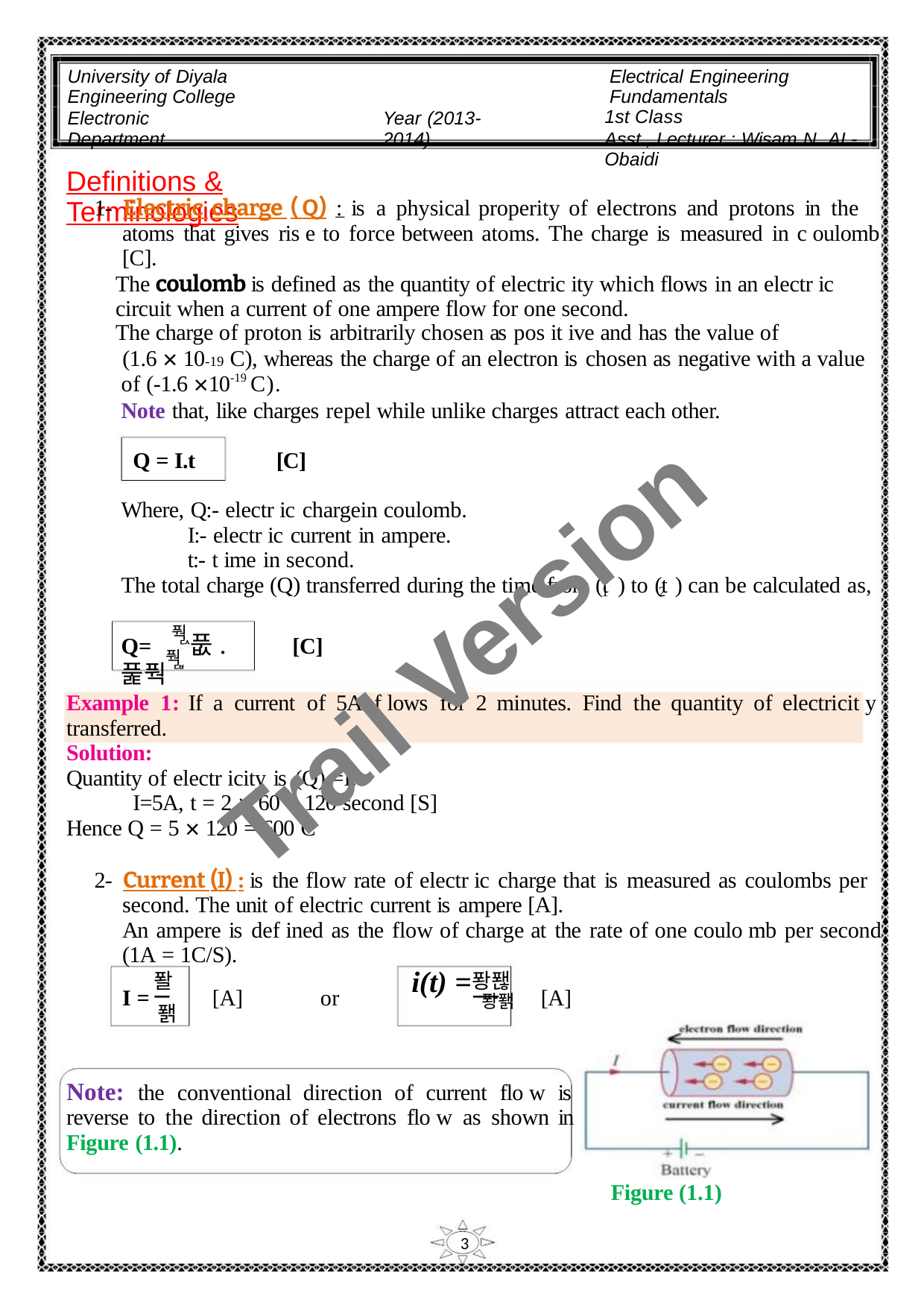

University of Diyala
Engineering College
Electronic Department
Electrical Engineering Fundamentals
1st Class
Asst., Lecturer : Wisam N. AL-Obaidi
Year (2013-2014)
Definitions & Terminologies
1- Electric charge ( Q) : is a physical properity of electrons and protons in the
atoms that gives ris e to force between atoms. The charge is measured in c oulomb
[C].
The coulomb is defined as the quantity of electric ity which flows in an electr ic
circuit when a current of one ampere flow for one second.
The charge of proton is arbitrarily chosen as pos it ive and has the value of
(1.6 × 10-19 C), whereas the charge of an electron is chosen as negative with a value
of (-1.6 ×10-19 C).
Note that, like charges repel while unlike charges attract each other.
Q = I.t
[C]
Where, Q:- electr ic chargein coulomb.
I:- electr ic current in ampere.
t:- t ime in second.
The total charge (Q) transferred during the time from (t ) to (t ) can be calculated as,
1
2
Trail Version
Trail Version
Trail Version
Trail Version
Trail Version
Trail Version
Trail Version
Trail Version
Trail Version
Trail Version
Trail Version
Trail Version
Trail Version
풕
ퟐ
Q=  풊. 풅풕
[C]
풕
ퟏ
Example 1: If a current of 5A f lows for 2 minutes. Find the quantity of electricit y
transferred.
Solution:
Quantity of electr icity is (Q) =I.t
I=5A, t = 2 × 60 = 120 second [S]
Hence Q = 5 × 120 = 600 C
2- Current (I) : is the flow rate of electr ic charge that is measured as coulombs per
second. The unit of electric current is ampere [A].
An ampere is def ined as the flow of charge at the rate of one coulo mb per second
(1A = 1C/S).
퐐
퐝퐪
i(t) =퐝퐭
I =
[A]
or
[A]
퐭
Note: the conventional direction of current flo w is
reverse to the direction of electrons flo w as shown in
Figure (1.1).
Figure (1.1)
3